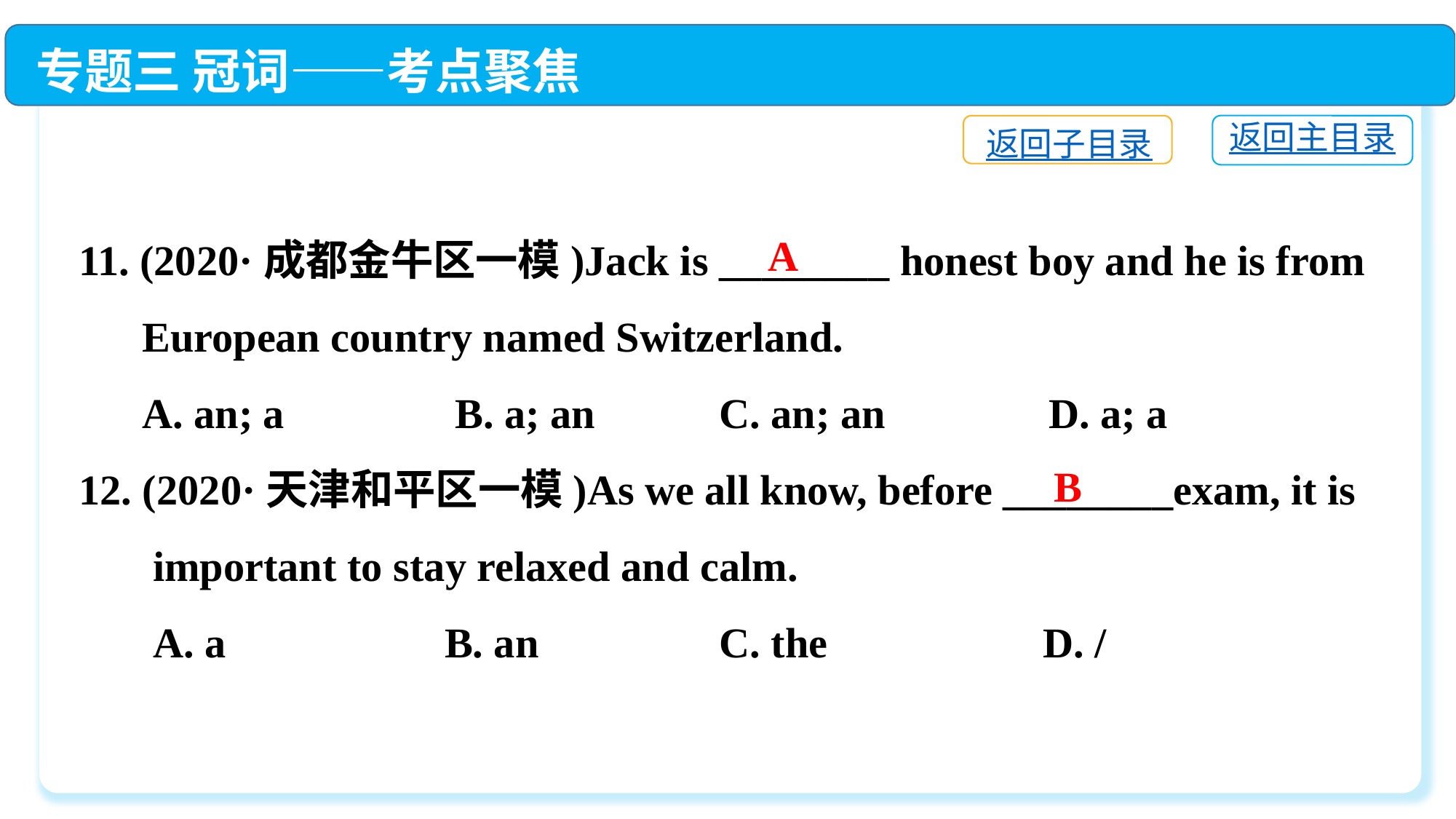

专题三 冠词——考点聚焦

返回主目录

返回子目录
11. (2020·成都金牛区一模)Jack is ________ honest boy and he is from
      European country named Switzerland.
      A. an; a　	    B. a; an	         C. an; an　 	         D. a; a
12. (2020·天津和平区一模)As we all know, before ________exam, it is
       important to stay relaxed and calm.
       A. a	              B. an	         C. the	                   D. /
A

B